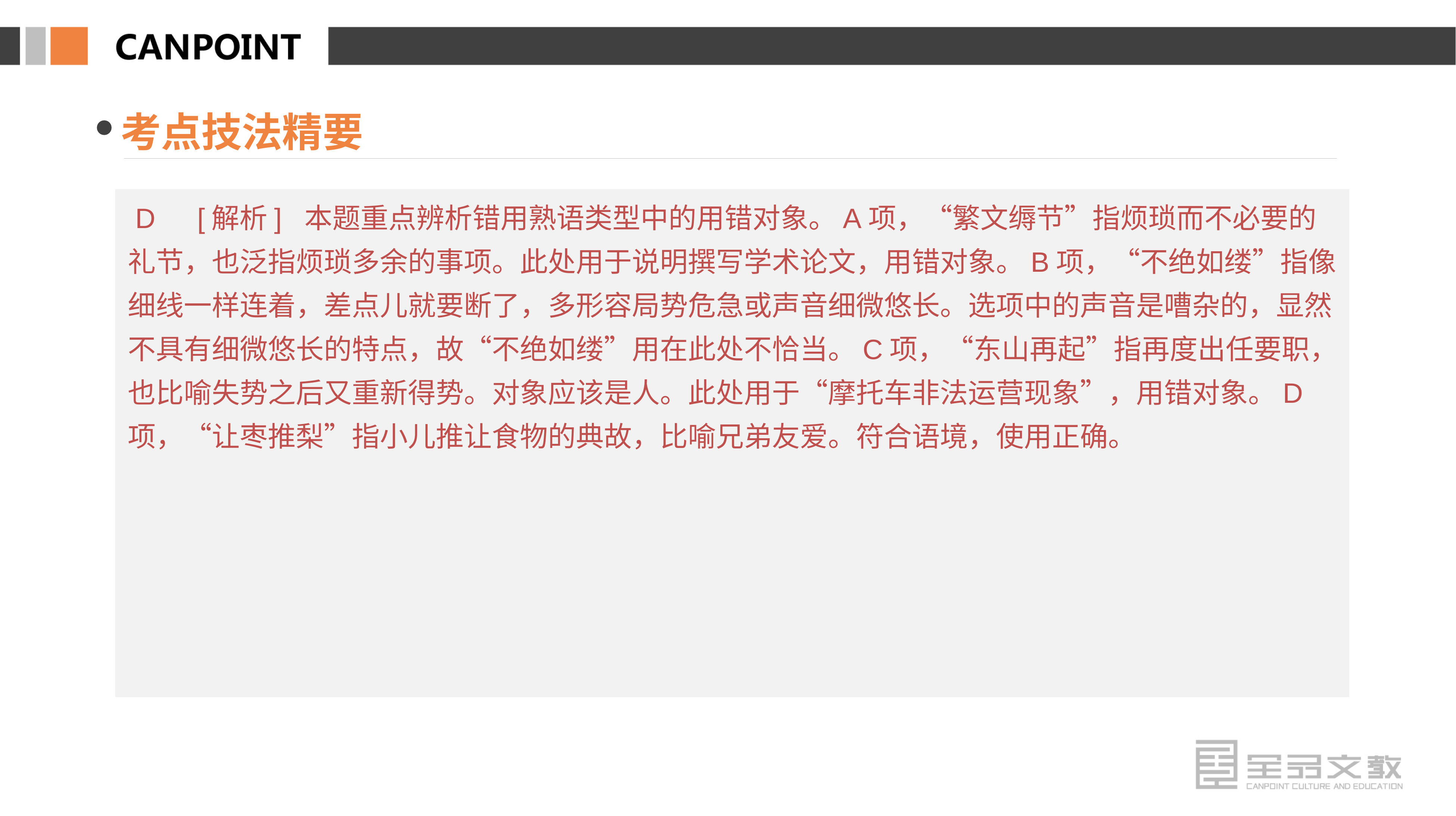

考点技法精要

 D　[解析]  本题重点辨析错用熟语类型中的用错对象。A项，“繁文缛节”指烦琐而不必要的礼节，也泛指烦琐多余的事项。此处用于说明撰写学术论文，用错对象。B项，“不绝如缕”指像细线一样连着，差点儿就要断了，多形容局势危急或声音细微悠长。选项中的声音是嘈杂的，显然不具有细微悠长的特点，故“不绝如缕”用在此处不恰当。C项，“东山再起”指再度出任要职，也比喻失势之后又重新得势。对象应该是人。此处用于“摩托车非法运营现象”，用错对象。D项，“让枣推梨”指小儿推让食物的典故，比喻兄弟友爱。符合语境，使用正确。